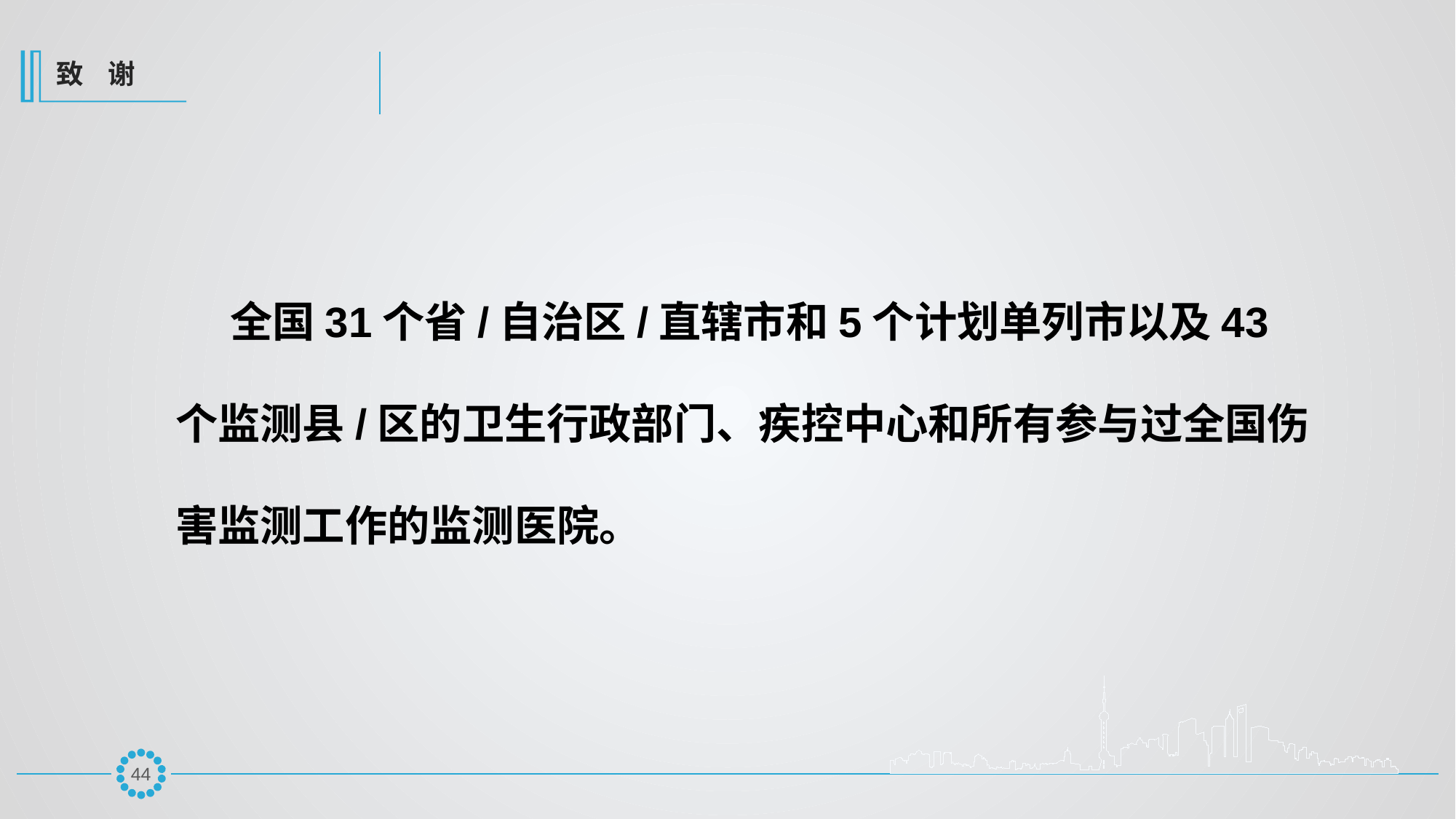

致    谢
全国31个省/自治区/直辖市和5个计划单列市以及43个监测县/区的卫生行政部门、疾控中心和所有参与过全国伤害监测工作的监测医院。
44